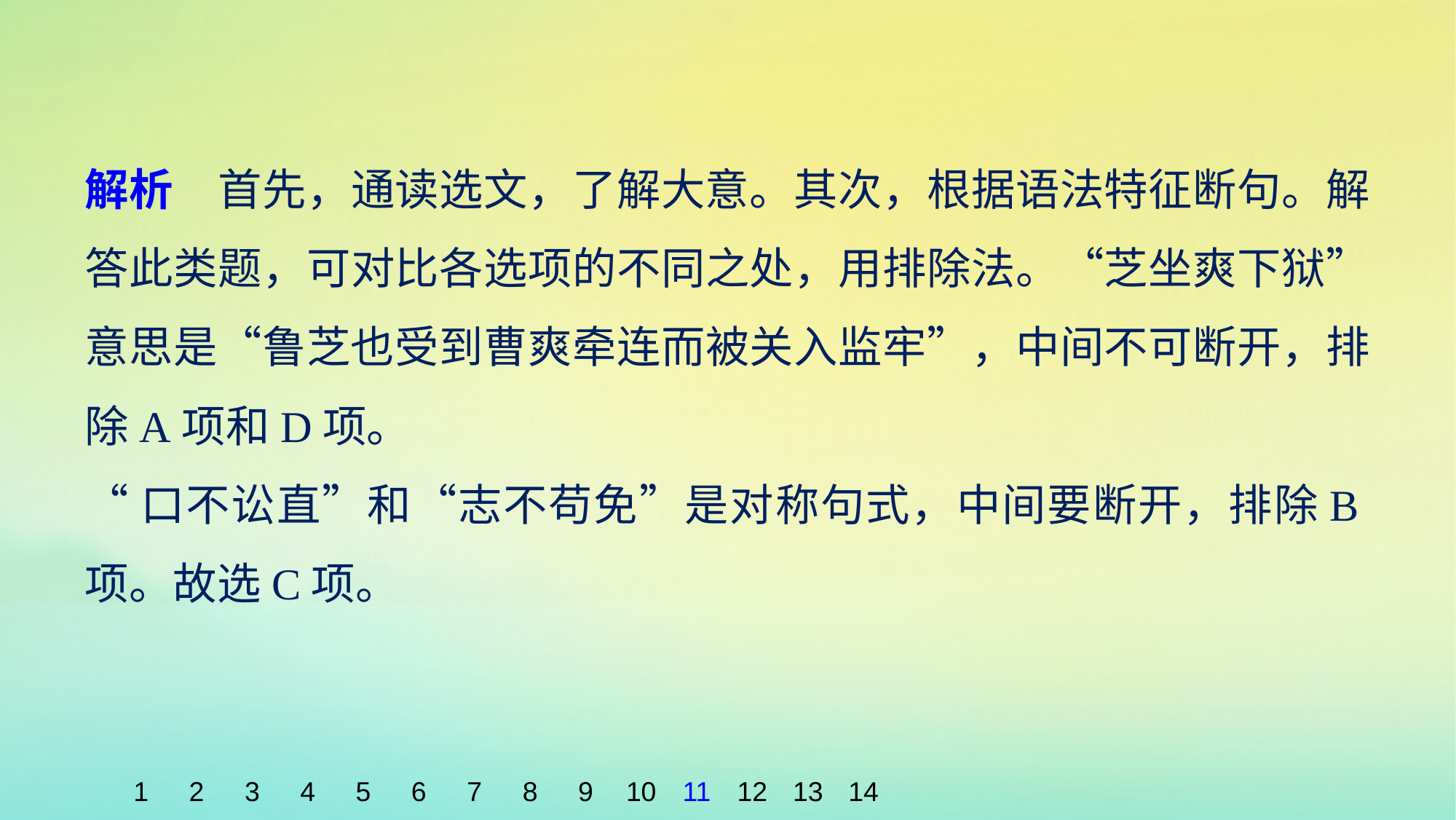

解析　首先，通读选文，了解大意。其次，根据语法特征断句。解答此类题，可对比各选项的不同之处，用排除法。“芝坐爽下狱”意思是“鲁芝也受到曹爽牵连而被关入监牢”，中间不可断开，排除A项和D项。
“口不讼直”和“志不苟免”是对称句式，中间要断开，排除B项。故选C项。
1
2
3
4
5
6
7
8
9
10
11
12
13
14